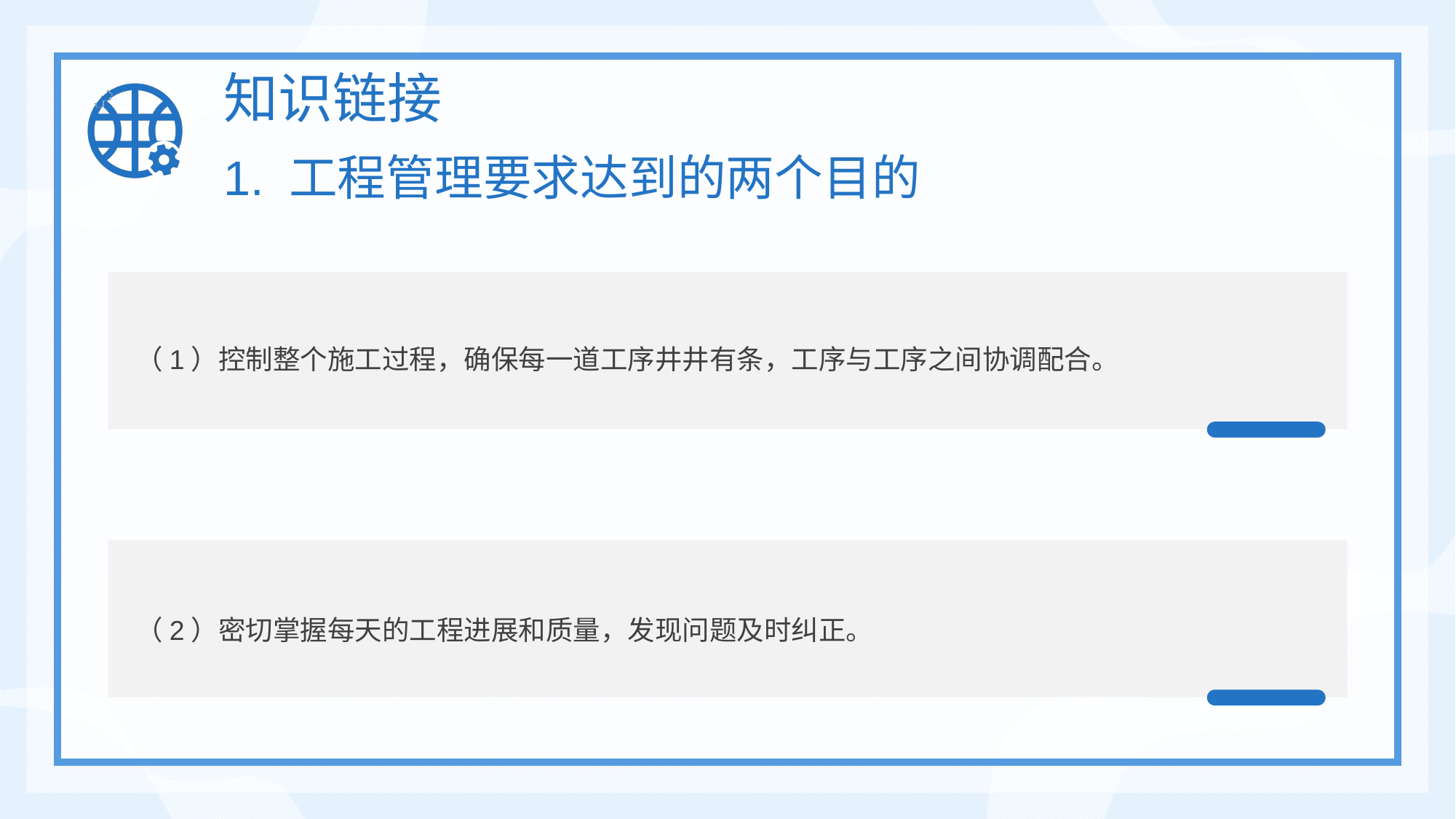

知识链接
1. 工程管理要求达到的两个目的

（1）控制整个施工过程，确保每一道工序井井有条，工序与工序之间协调配合。

（2）密切掌握每天的工程进展和质量，发现问题及时纠正。